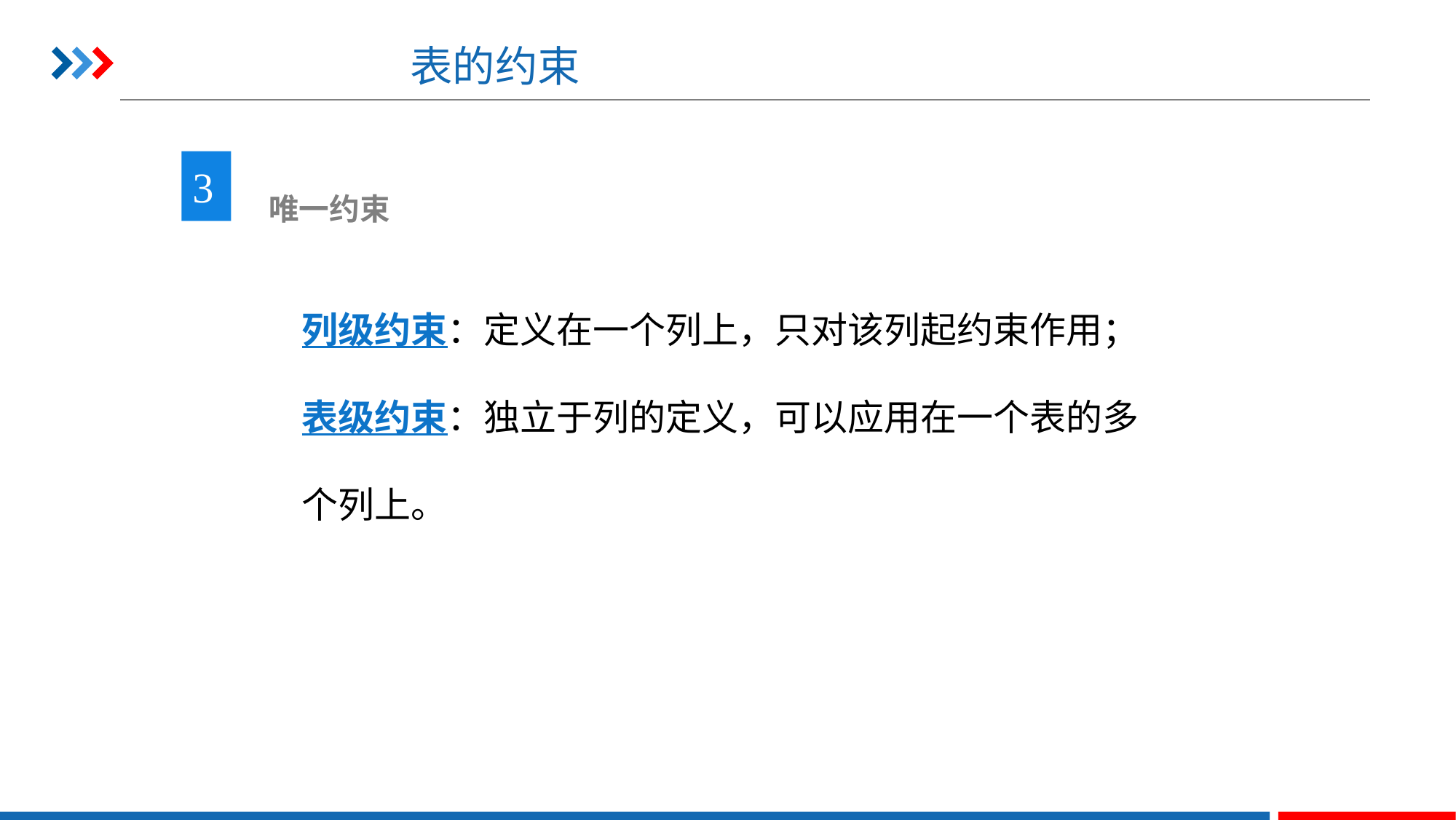

# 表的约束

3
  唯一约束
列级约束：定义在一个列上，只对该列起约束作用；
表级约束：独立于列的定义，可以应用在一个表的多个列上。